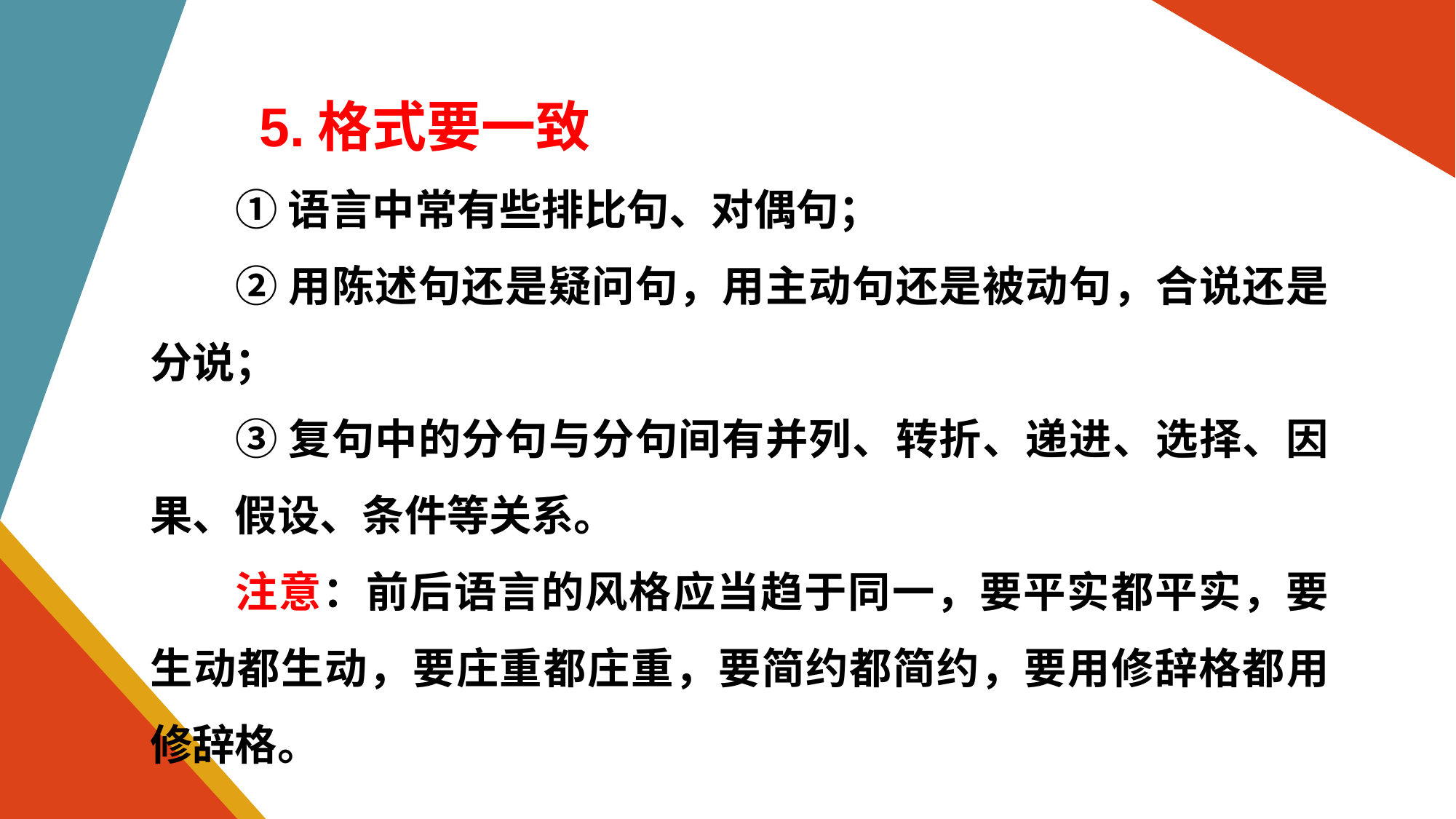

5.格式要一致
①语言中常有些排比句、对偶句；
②用陈述句还是疑问句，用主动句还是被动句，合说还是分说；
③复句中的分句与分句间有并列、转折、递进、选择、因果、假设、条件等关系。
注意：前后语言的风格应当趋于同一，要平实都平实，要生动都生动，要庄重都庄重，要简约都简约，要用修辞格都用修辞格。